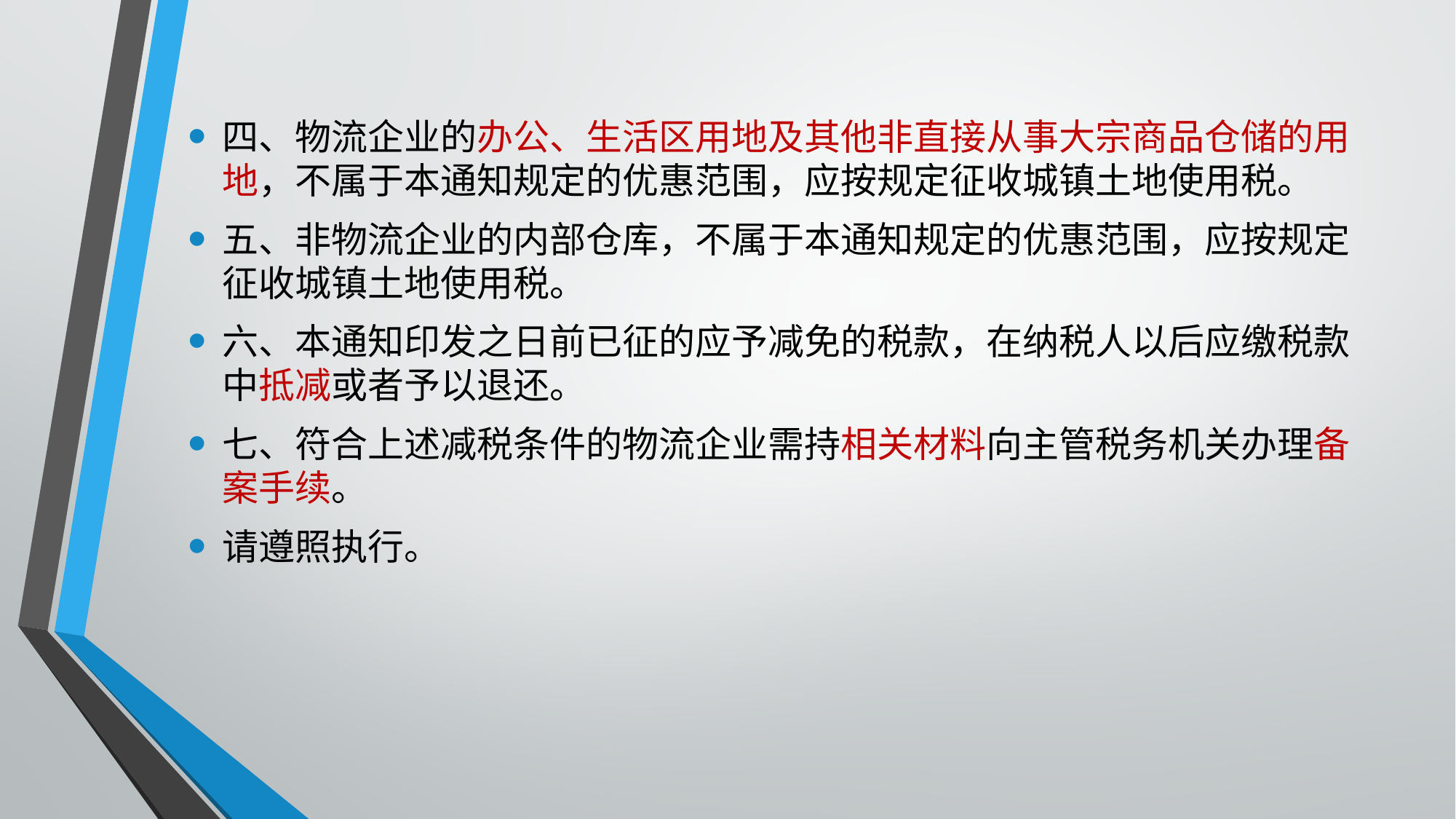

四、物流企业的办公、生活区用地及其他非直接从事大宗商品仓储的用地，不属于本通知规定的优惠范围，应按规定征收城镇土地使用税。
五、非物流企业的内部仓库，不属于本通知规定的优惠范围，应按规定征收城镇土地使用税。
六、本通知印发之日前已征的应予减免的税款，在纳税人以后应缴税款中抵减或者予以退还。
七、符合上述减税条件的物流企业需持相关材料向主管税务机关办理备案手续。
请遵照执行。